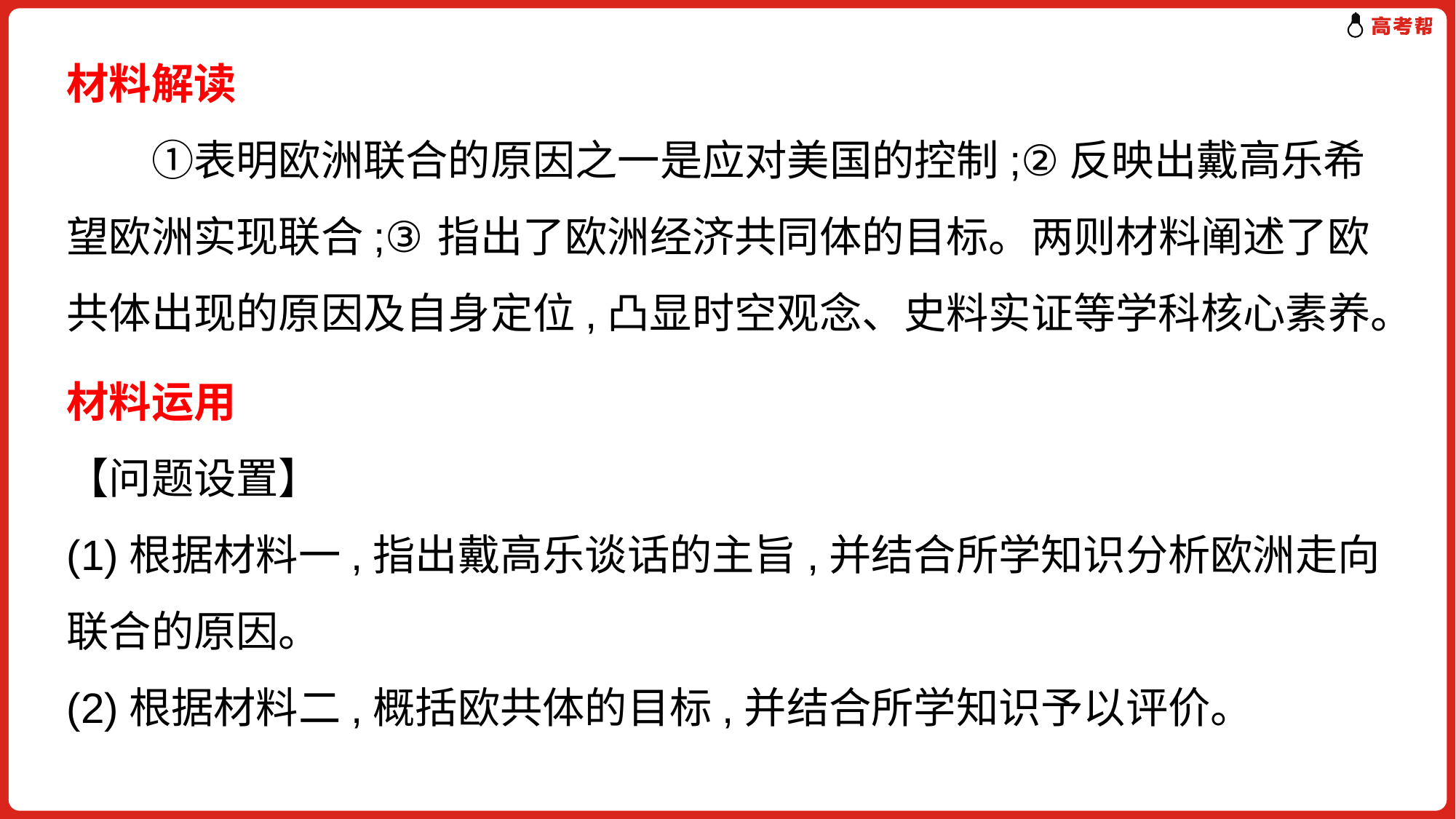

材料解读
　　①表明欧洲联合的原因之一是应对美国的控制;②反映出戴高乐希望欧洲实现联合;③指出了欧洲经济共同体的目标。两则材料阐述了欧共体出现的原因及自身定位,凸显时空观念、史料实证等学科核心素养。
材料运用
【问题设置】
(1)根据材料一,指出戴高乐谈话的主旨,并结合所学知识分析欧洲走向联合的原因。
(2)根据材料二,概括欧共体的目标,并结合所学知识予以评价。